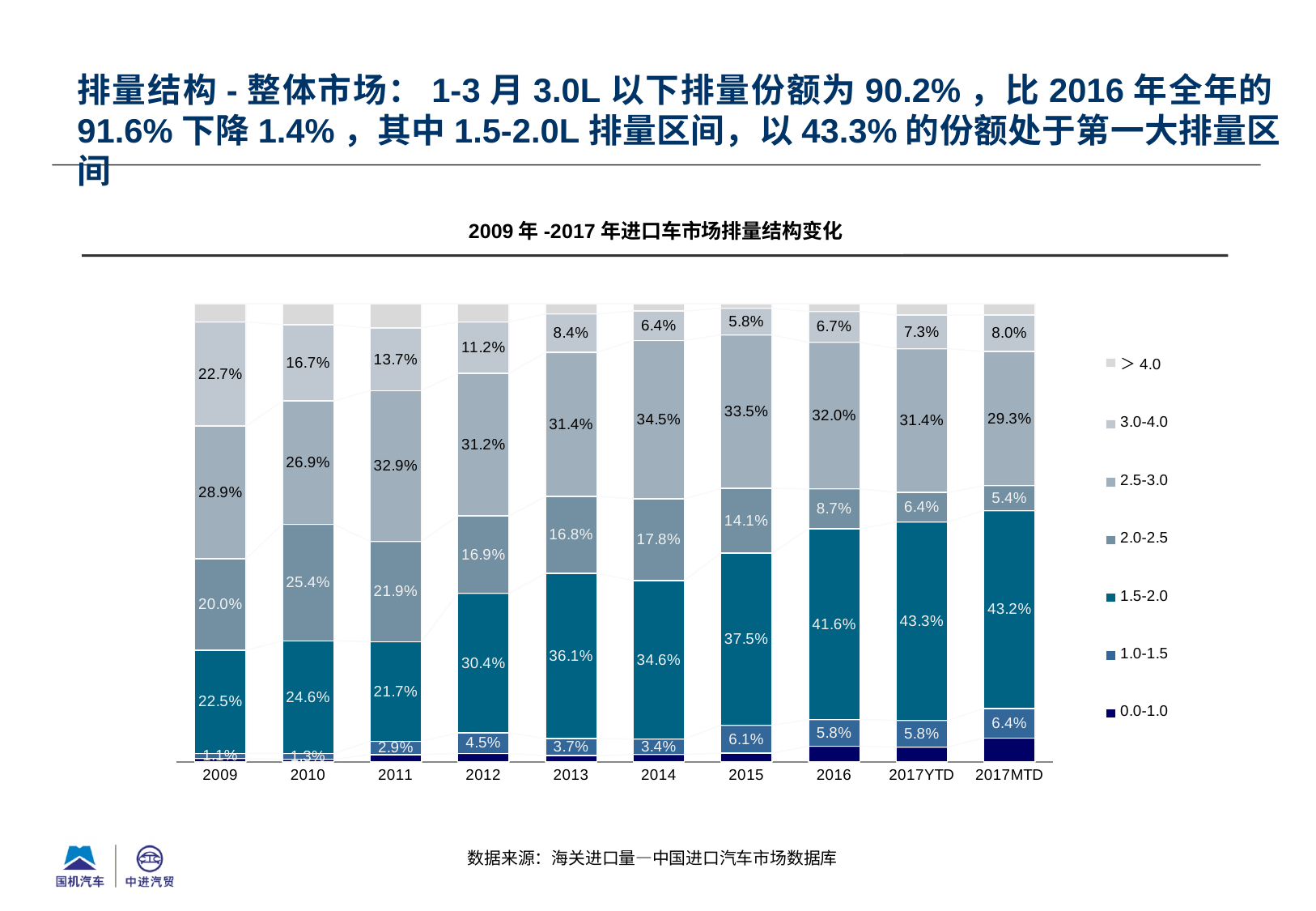

排量结构-整体市场：1-3月3.0L以下排量份额为90.2%，比2016年全年的91.6%下降1.4%，其中1.5-2.0L排量区间，以43.3%的份额处于第一大排量区间
2009年-2017年进口车市场排量结构变化

### Chart

| Category | 0.0-1.0 | 1.0-1.5 | 1.5-2.0 | 2.0-2.5 | 2.5-3.0 | 3.0-4.0 | ＞4.0 |
|---|---|---|---|---|---|---|---|
| 2009 | 0.0073413415826336275 | 0.010983889759350787 | 0.22512822573085317 | 0.19976430570621254 | 0.28939241760743534 | 0.22728161450591242 | 0.040108205107602476 |
| 2010 | 0.005373413078974982 | 0.012748425845971011 | 0.24591688254496338 | 0.2542946848176873 | 0.2690937886740498 | 0.16661427224143363 | 0.045958532796920505 |
| 2011 | 0.01575901148389543 | 0.02908179803593381 | 0.21718996234554436 | 0.21904516292126833 | 0.32900555133095394 | 0.1366640639493754 | 0.0532544499330293 |
| 2012 | 0.01818827841567866 | 0.044945207016494 | 0.30449096757302646 | 0.16883719190634713 | 0.31156262856715433 | 0.11167109249354822 | 0.04030463402775188 |
| 2013 | 0.013490235897807847 | 0.037051523479693454 | 0.360895757189569 | 0.16764881869775708 | 0.31419539947037184 | 0.08412229282204449 | 0.02259597244275676 |
| 2014 | 0.015927633359740033 | 0.033701137566625 | 0.34611460129898325 | 0.17830687230825265 | 0.3454754552321406 | 0.06425472875973072 | 0.0162195714745284 |
| 2015 | 0.018741907286130333 | 0.06087310157203158 | 0.37545424373735 | 0.14147068859938214 | 0.3348357149868884 | 0.05837972766410972 | 0.010244616154108635 |
| 2016 | 0.03430740052699898 | 0.05792325091525269 | 0.41618539793086873 | 0.08729586562303263 | 0.31984291077549715 | 0.06728564433009723 | 0.017159529898253454 |
| 2017YTD | 0.032073601834730014 | 0.05829216708497397 | 0.4330296966544279 | 0.0642307385623645 | 0.31392412753499954 | 0.07324491291487414 | 0.025204755413630615 |
| 2017MTD | 0.0519448740285418 | 0.06423859209521758 | 0.4320713348863614 | 0.05442123602764137 | 0.2926315995536676 | 0.07971340759156678 | 0.02497895581700372 |
数据来源：海关进口量—中国进口汽车市场数据库